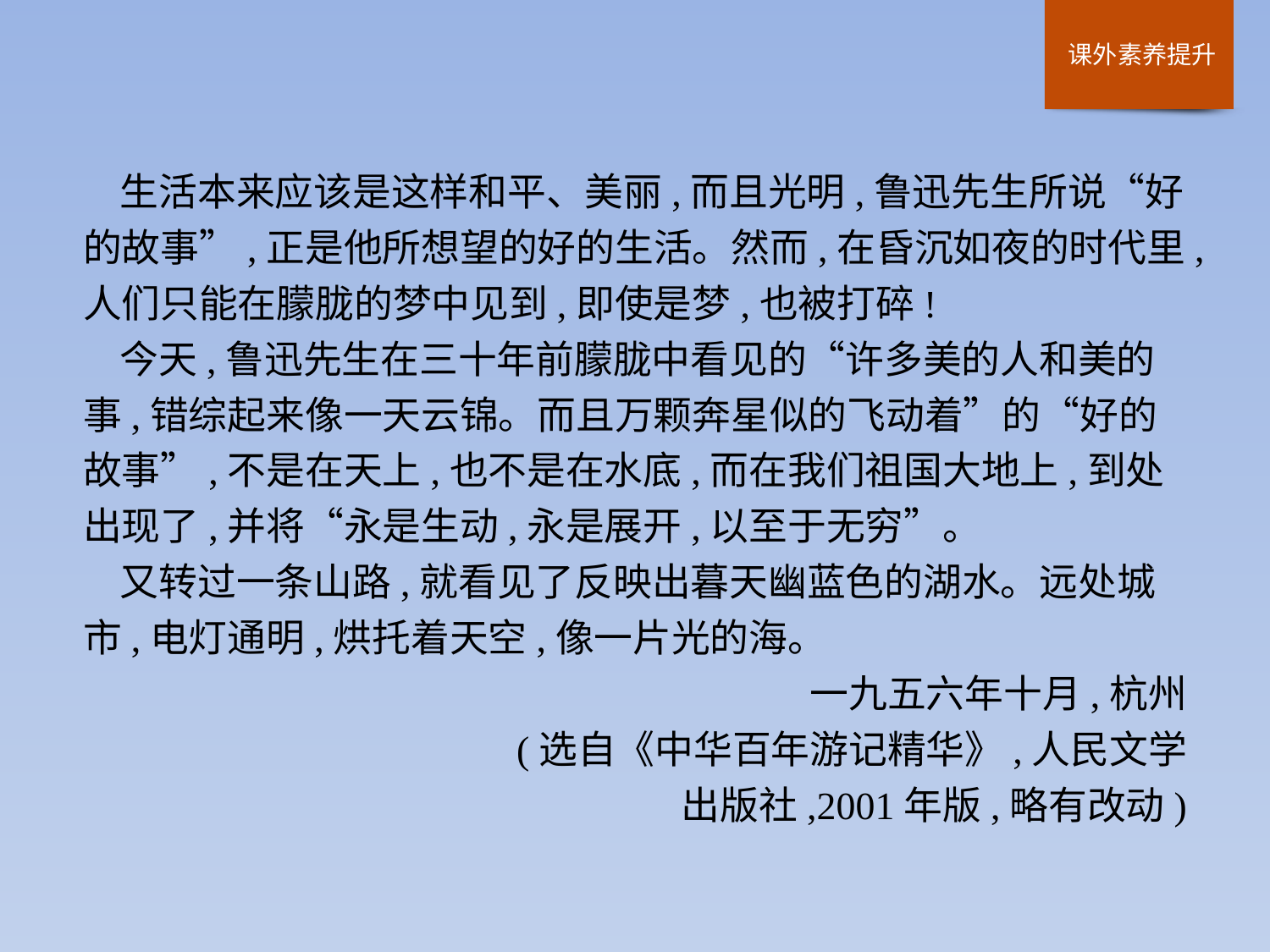

生活本来应该是这样和平、美丽,而且光明,鲁迅先生所说“好的故事”,正是他所想望的好的生活。然而,在昏沉如夜的时代里,人们只能在朦胧的梦中见到,即使是梦,也被打碎!
今天,鲁迅先生在三十年前朦胧中看见的“许多美的人和美的事,错综起来像一天云锦。而且万颗奔星似的飞动着”的“好的故事”,不是在天上,也不是在水底,而在我们祖国大地上,到处出现了,并将“永是生动,永是展开,以至于无穷”。
又转过一条山路,就看见了反映出暮天幽蓝色的湖水。远处城市,电灯通明,烘托着天空,像一片光的海。
一九五六年十月,杭州
(选自《中华百年游记精华》,人民文学
出版社,2001年版,略有改动)